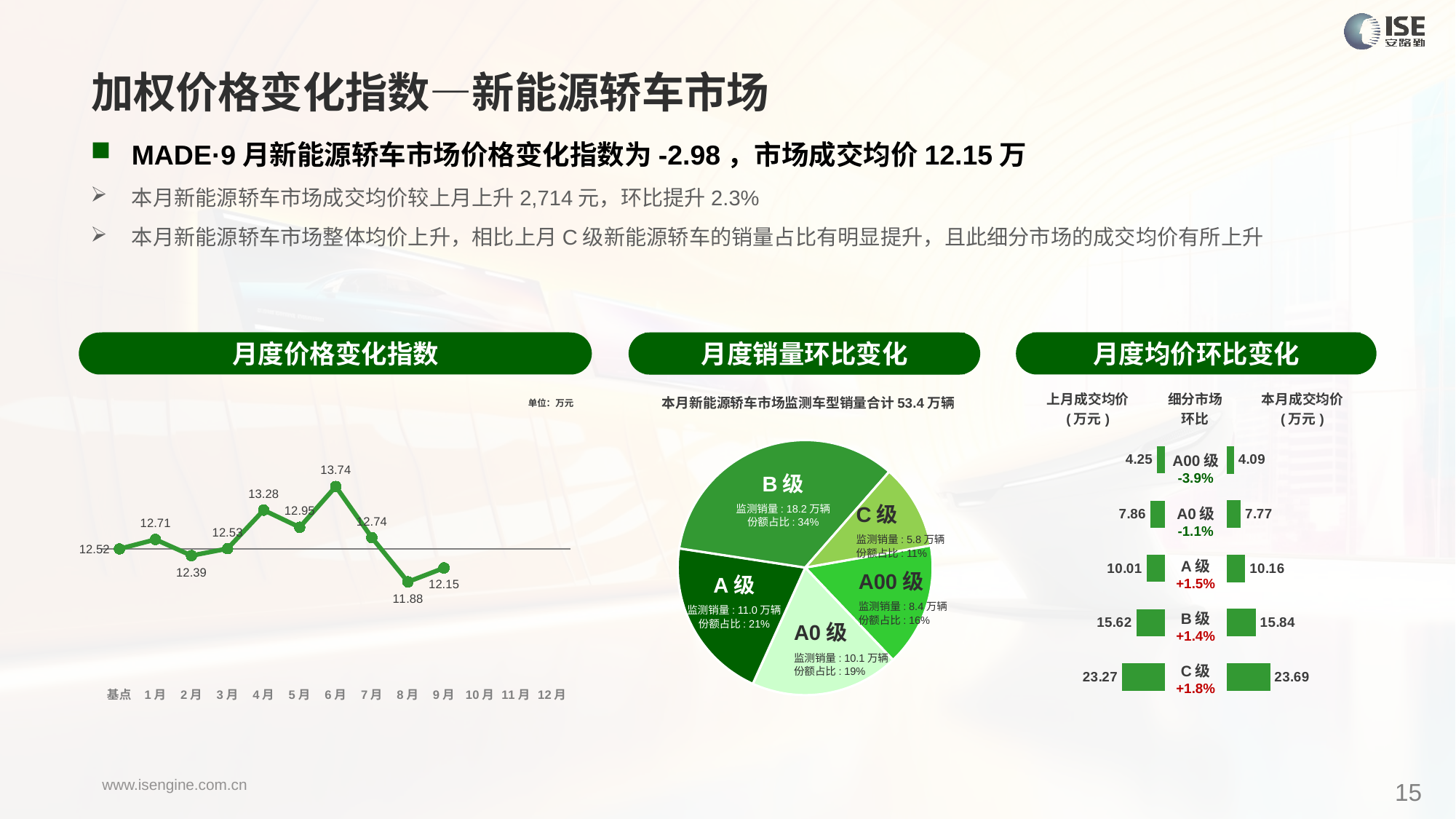

加权价格变化指数—新能源轿车市场
MADE·9月新能源轿车市场价格变化指数为-2.98，市场成交均价12.15万
本月新能源轿车市场成交均价较上月上升2,714元，环比提升2.3%
本月新能源轿车市场整体均价上升，相比上月C级新能源轿车的销量占比有明显提升，且此细分市场的成交均价有所上升
月度价格变化指数

月度均价环比变化

月度销量环比变化

### Chart

| Category | Y2024 |
|---|---|
| 基点 | 0.0 |
| 1月 | 1.4737991412737017 |
| 2月 | -1.05 |
| 3月 | 0.04 |
| 4月 | 6.06 |
| 5月 | 3.38 |
| 6月 | 9.75 |
| 7月 | 1.76 |
| 8月 | -5.15 |
| 9月 | -2.98 |
| 10月 | None |
| 11月 | None |
| 12月 | None |
本月新能源轿车市场监测车型销量合计53.4万辆
| 上月成交均价 (万元) | 细分市场 环比 | 本月成交均价 (万元) |
| --- | --- | --- |
单位：万元

### Chart

| Category | 细分市场 |
|---|---|
| A00级 | 83742.0 |
| A0 | 100684.0 |
| A级 | 110402.0 |
| B级 | 181869.0 |
| C级 | 57555.0 |

### Chart

| Category | 成交均价 |
|---|---|
| A00 | 4.25 |
| A0 | 7.86 |
| A | 10.01 |
| B | 15.62 |
| C | 23.27 |

### Chart

| Category | 金额 |
|---|---|
| A00 | 4.088183348857204 |
| A0 | 7.774094295022048 |
| A | 10.158931631673346 |
| B | 15.84097823158426 |
| C | 23.687202675701513 |
| A00级 -3.9% |
| --- |
| A0级 -1.1% |
| A级 +1.5% |
| B级 +1.4% |
| C级 +1.8% |
B级
监测销量: 18.2万辆
份额占比: 34%
C级
监测销量: 5.8万辆
份额占比: 11%
A00级
监测销量: 8.4万辆
份额占比: 16%
A级
监测销量: 11.0万辆
份额占比: 21%
A0级
监测销量: 10.1万辆
份额占比: 19%
15